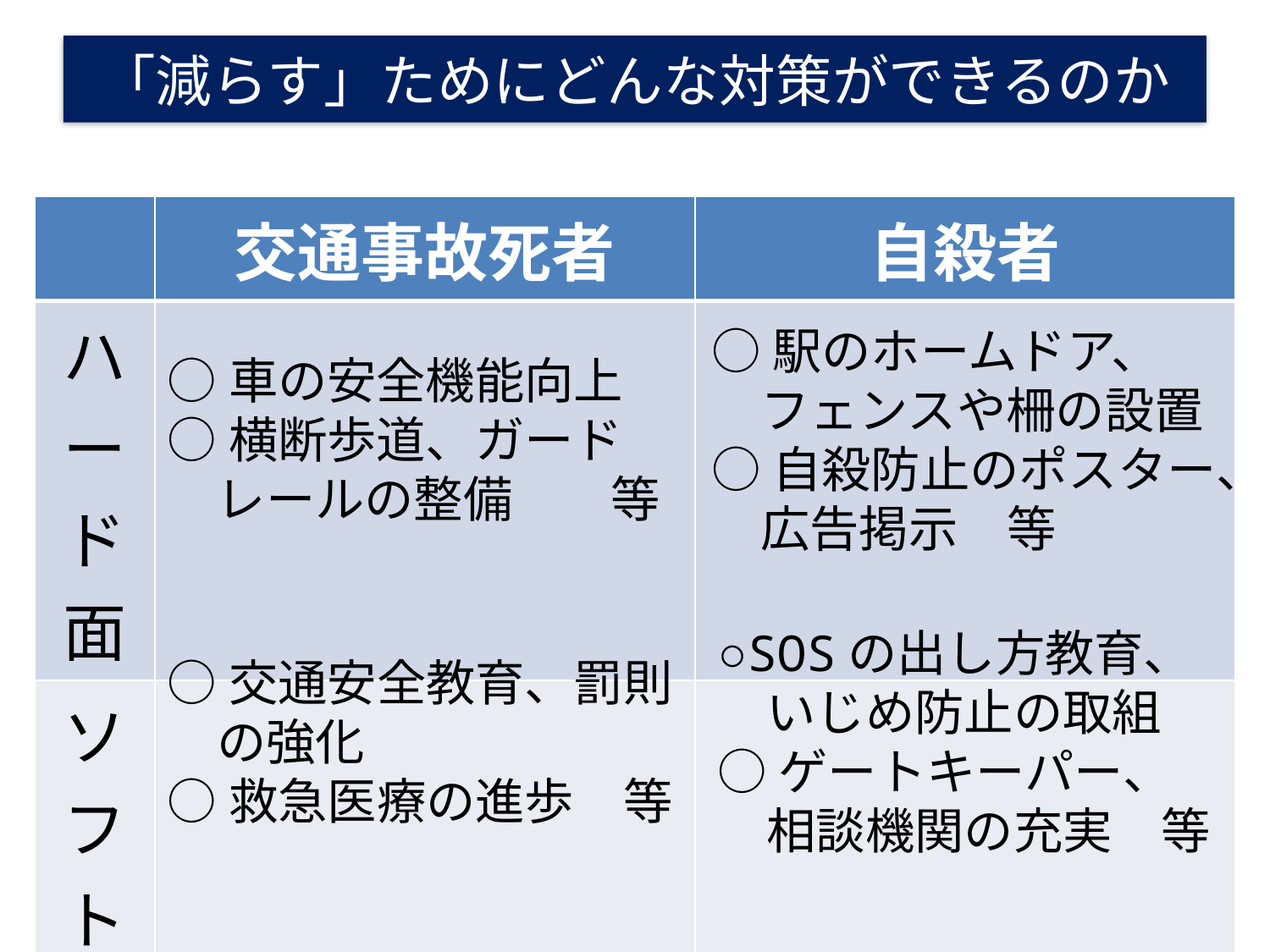

「減らす」ためにどんな対策ができるのか
|  | 交通事故死者 | 自殺者 |
| --- | --- | --- |
| ハード面 |  |  |
| ソフト面 |  |  |
○駅のホームドア、
　フェンスや柵の設置
○自殺防止のポスター、
　広告掲示　等
○SOSの出し方教育、
　いじめ防止の取組
○ゲートキーパー、
　相談機関の充実　等
○車の安全機能向上
○横断歩道、ガード
　レールの整備　　等
○交通安全教育、罰則
　の強化
○救急医療の進歩　等